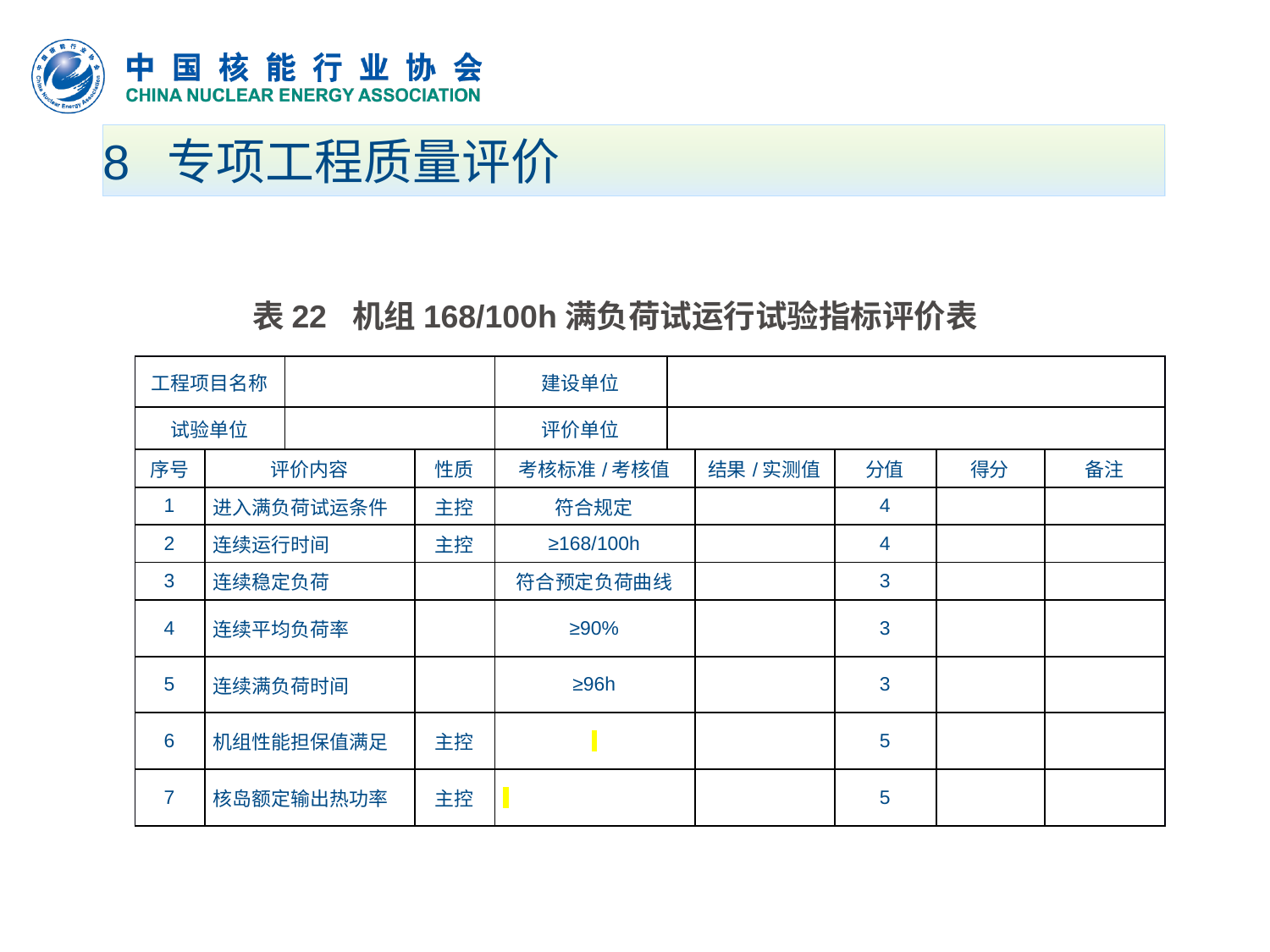

# 8  专项工程质量评价
                         表22  机组168/100h满负荷试运行试验指标评价表

| 工程项目名称 |  |  |  | 建设单位 |  |  |  |  |  |
| --- | --- | --- | --- | --- | --- | --- | --- | --- | --- |
| 试验单位 |  |  |  | 评价单位 |  |  |  |  |  |
| 序号 | 评价内容 |  | 性质 | 考核标准/考核值 |  | 结果/实测值 | 分值 | 得分 | 备注 |
| 1 | 进入满负荷试运条件 |  | 主控 | 符合规定 |  |  | 4 |  |  |
| 2 | 连续运行时间 |  | 主控 | ≥168/100h |  |  | 4 |  |  |
| 3 | 连续稳定负荷 |  |  | 符合预定负荷曲线 |  |  | 3 |  |  |
| 4 | 连续平均负荷率 |  |  | ≥90% |  |  | 3 |  |  |
| 5 | 连续满负荷时间 |  |  | ≥96h |  |  | 3 |  |  |
| 6 | 机组性能担保值满足 |  | 主控 |  |  |  | 5 |  |  |
| 7 | 核岛额定输出热功率 |  | 主控 |  |  |  | 5 |  |  |